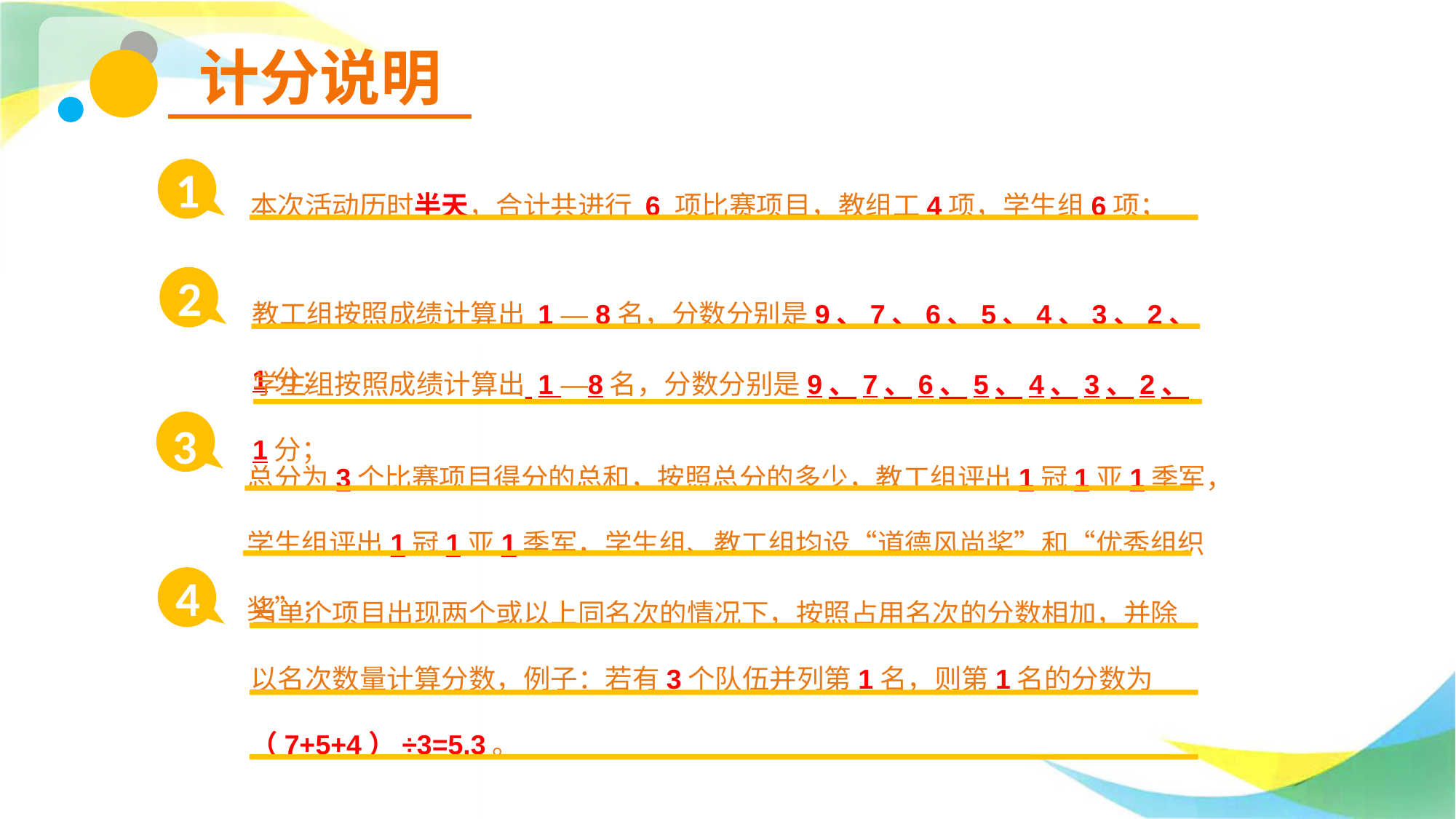

计分说明
本次活动历时半天，合计共进行 6 项比赛项目，教组工4项，学生组6项；

1
教工组按照成绩计算出 1 — 8名，分数分别是9、7、6、5、4、3、2、1分；

2
3

总分为3个比赛项目得分的总和，按照总分的多少，教工组评出1冠1亚1季军，学生组评出1冠1亚1季军，学生组、教工组均设“道德风尚奖”和“优秀组织奖”；

当单个项目出现两个或以上同名次的情况下，按照占用名次的分数相加，并除以名次数量计算分数，例子：若有3个队伍并列第1名，则第1名的分数为（7+5+4）÷3=5.3。

4

学生组按照成绩计算出 1 —8名，分数分别是9、7、6、5、4、3、2、1分；